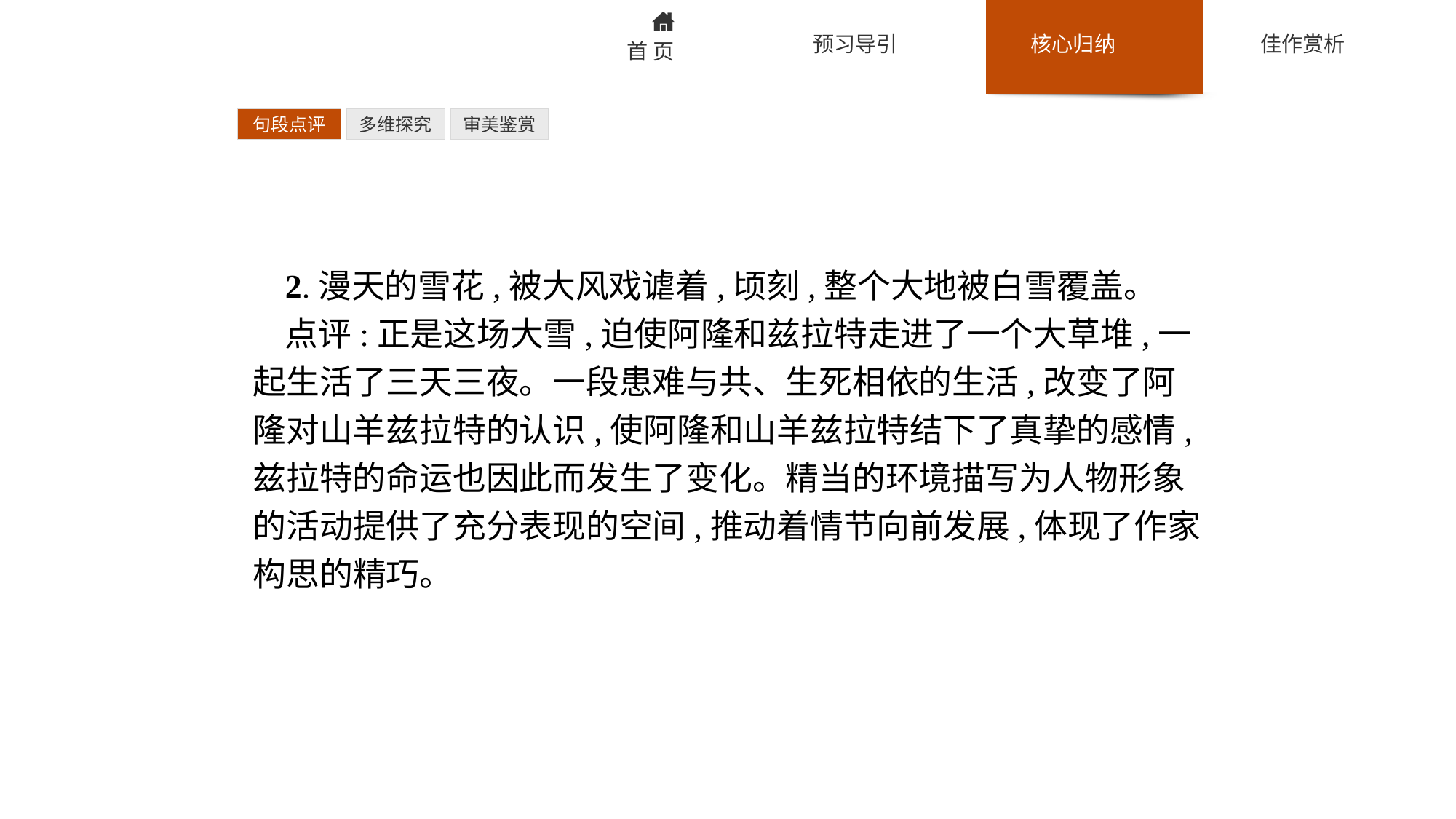

句段点评
多维探究
审美鉴赏
2.漫天的雪花,被大风戏谑着,顷刻,整个大地被白雪覆盖。
点评:正是这场大雪,迫使阿隆和兹拉特走进了一个大草堆,一起生活了三天三夜。一段患难与共、生死相依的生活,改变了阿隆对山羊兹拉特的认识,使阿隆和山羊兹拉特结下了真挚的感情,兹拉特的命运也因此而发生了变化。精当的环境描写为人物形象的活动提供了充分表现的空间,推动着情节向前发展,体现了作家构思的精巧。